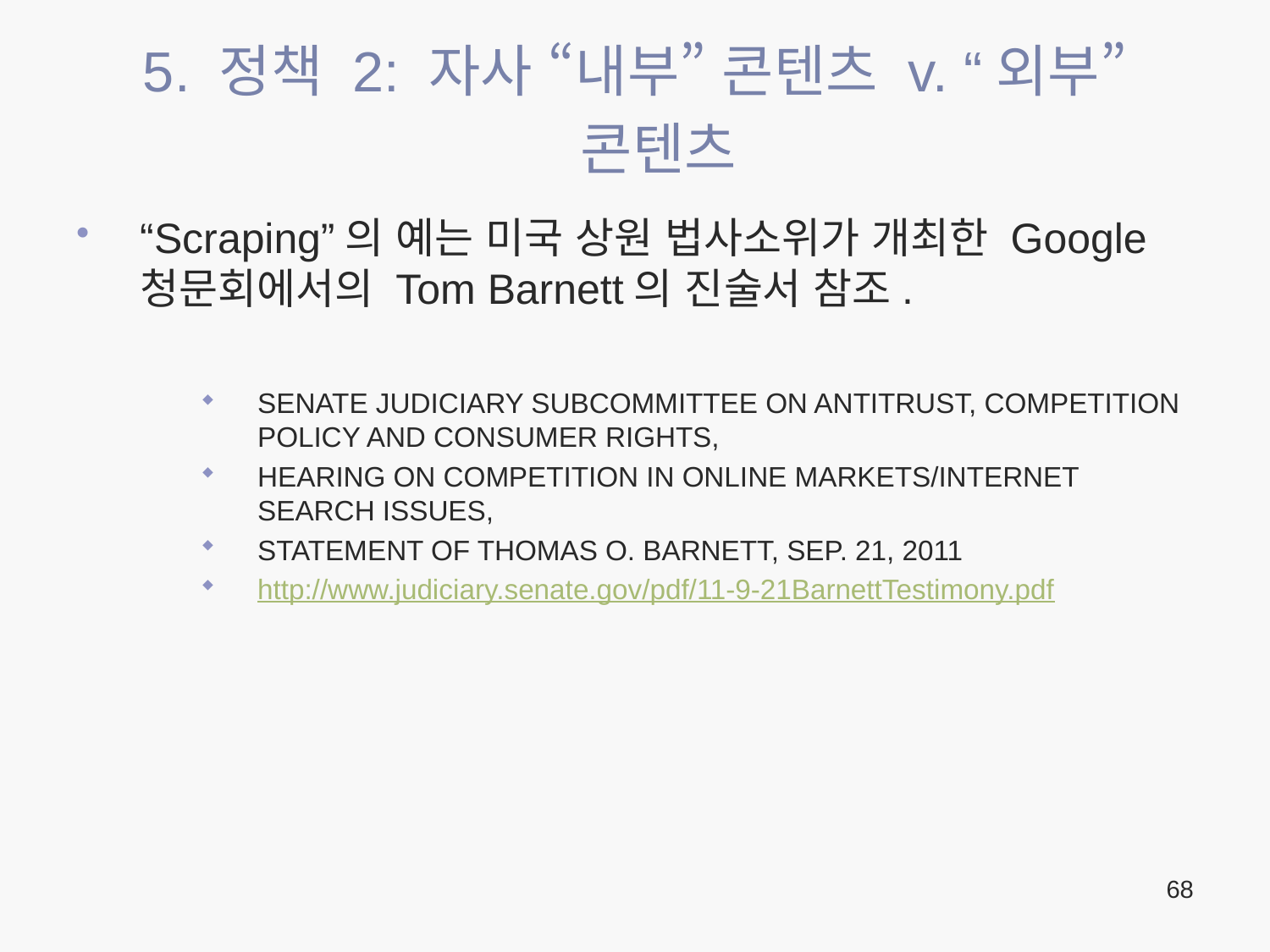

# 5. 정책 2: 자사 “내부” 콘텐츠 v. “외부” 콘텐츠
“Scraping”의 예는 미국 상원 법사소위가 개최한 Google 청문회에서의 Tom Barnett의 진술서 참조.

SENATE JUDICIARY SUBCOMMITTEE ON ANTITRUST, COMPETITION POLICY AND CONSUMER RIGHTS,
HEARING ON COMPETITION IN ONLINE MARKETS/INTERNET SEARCH ISSUES,
STATEMENT OF THOMAS O. BARNETT, SEP. 21, 2011
http://www.judiciary.senate.gov/pdf/11-9-21BarnettTestimony.pdf

68